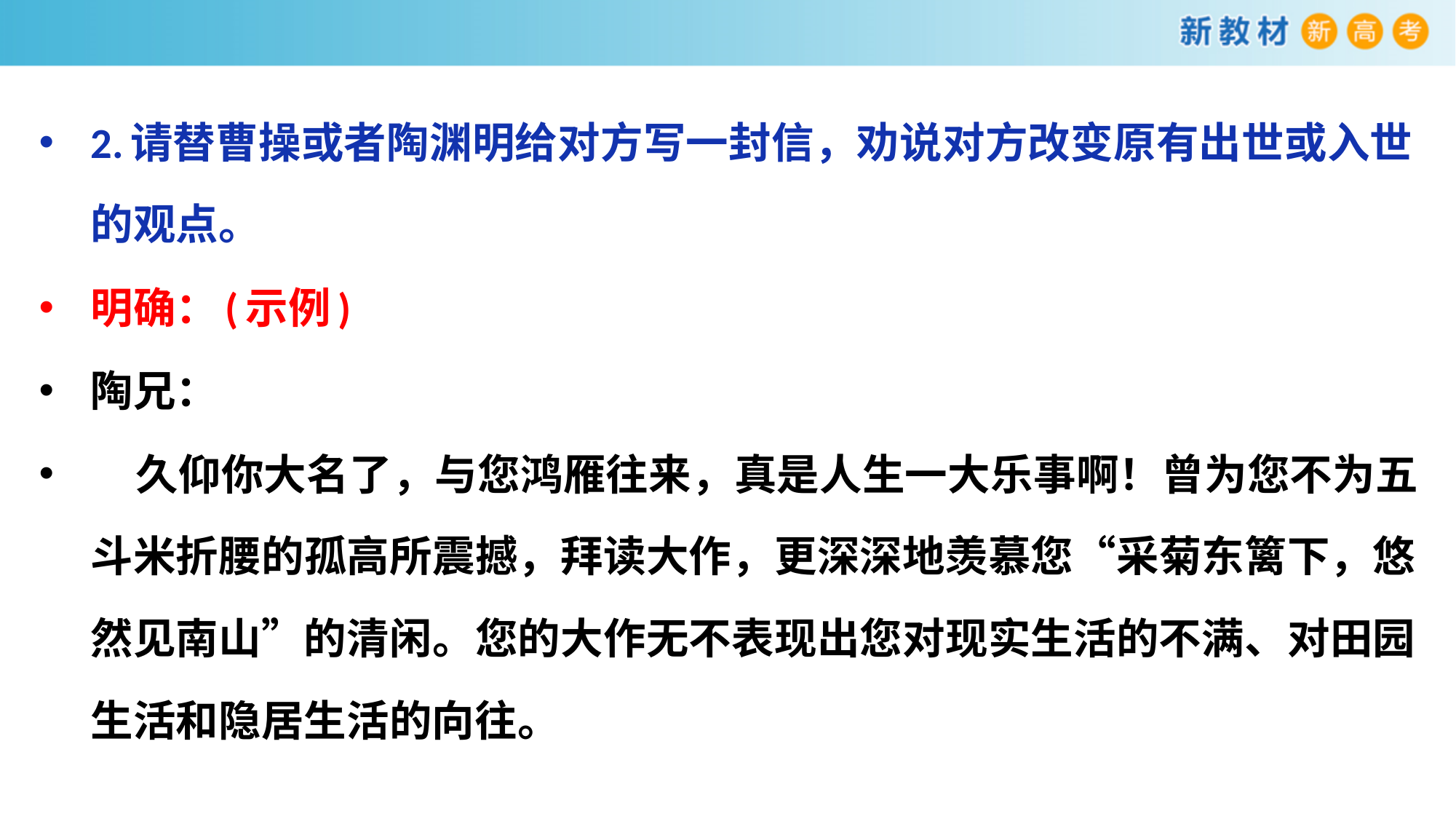

2.请替曹操或者陶渊明给对方写一封信，劝说对方改变原有出世或入世的观点。
明确：(示例)
陶兄：
    久仰你大名了，与您鸿雁往来，真是人生一大乐事啊！曾为您不为五斗米折腰的孤高所震撼，拜读大作，更深深地羡慕您“采菊东篱下，悠然见南山”的清闲。您的大作无不表现出您对现实生活的不满、对田园生活和隐居生活的向往。